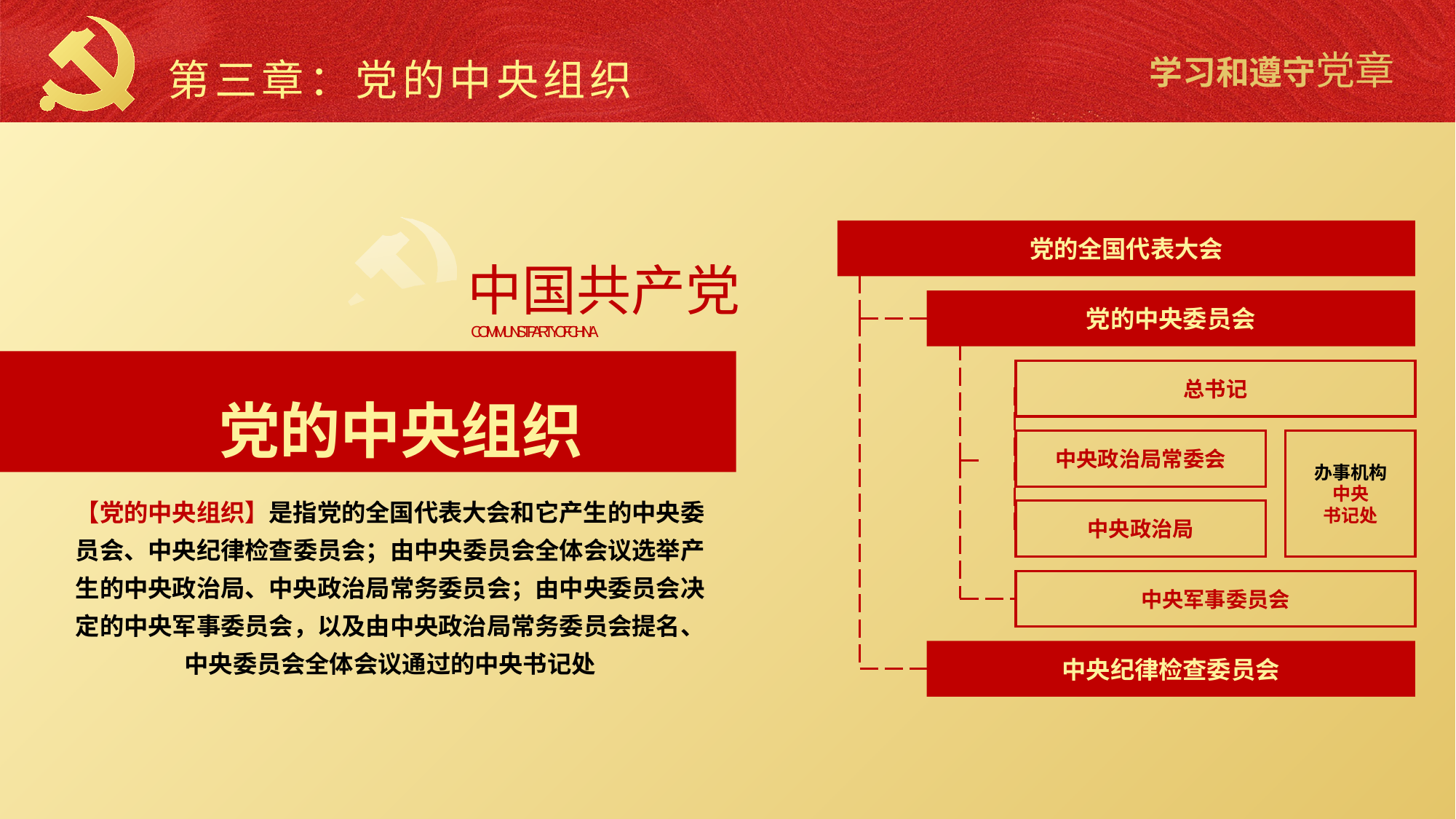

第三章：党的中央组织

中国共产党
COMMUNIST PARTY OF CHINA
党的全国代表大会
党的中央委员会
总书记
办事机构
中央
书记处
中央政治局常委会
中央政治局
中央军事委员会
中央纪律检查委员会
党的中央组织

【党的中央组织】是指党的全国代表大会和它产生的中央委员会、中央纪律检查委员会；由中央委员会全体会议选举产生的中央政治局、中央政治局常务委员会；由中央委员会决定的中央军事委员会，以及由中央政治局常务委员会提名、中央委员会全体会议通过的中央书记处